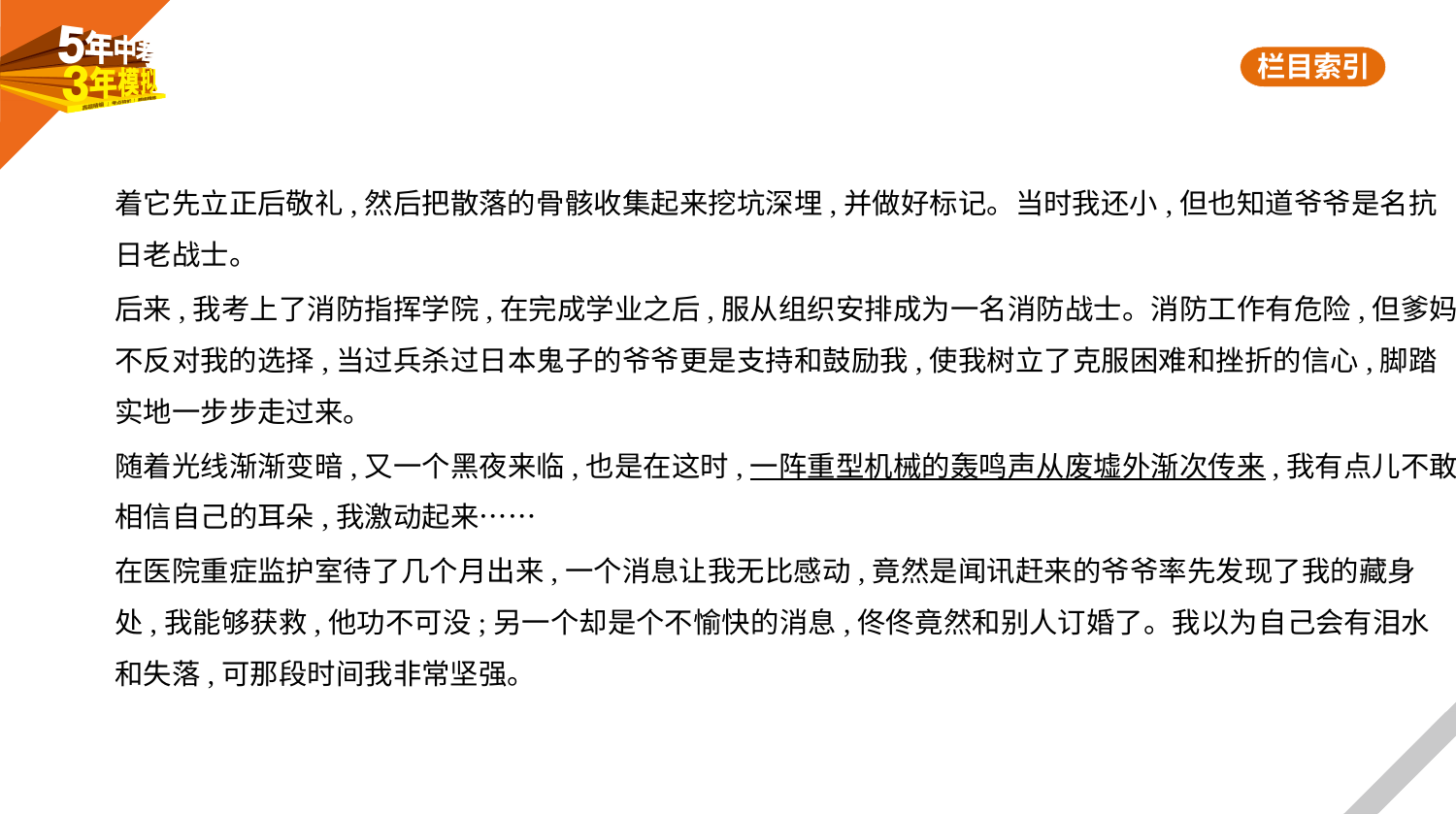

着它先立正后敬礼,然后把散落的骨骸收集起来挖坑深埋,并做好标记。当时我还小,但也知道爷爷是名抗
日老战士。
后来,我考上了消防指挥学院,在完成学业之后,服从组织安排成为一名消防战士。消防工作有危险,但爹妈
不反对我的选择,当过兵杀过日本鬼子的爷爷更是支持和鼓励我,使我树立了克服困难和挫折的信心,脚踏
实地一步步走过来。
随着光线渐渐变暗,又一个黑夜来临,也是在这时,一阵重型机械的轰鸣声从废墟外渐次传来,我有点儿不敢
相信自己的耳朵,我激动起来……
在医院重症监护室待了几个月出来,一个消息让我无比感动,竟然是闻讯赶来的爷爷率先发现了我的藏身
处,我能够获救,他功不可没;另一个却是个不愉快的消息,佟佟竟然和别人订婚了。我以为自己会有泪水
和失落,可那段时间我非常坚强。